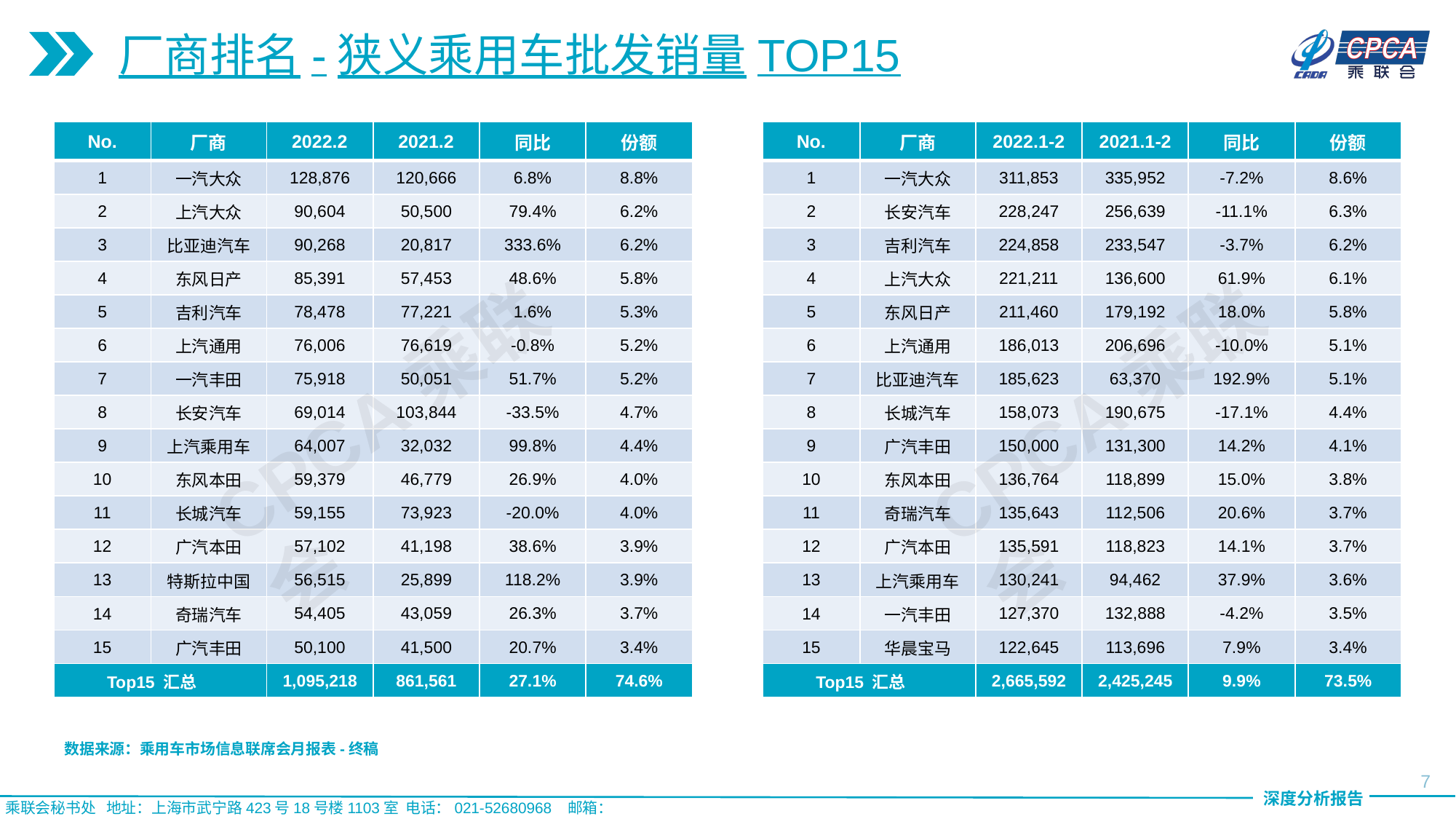

厂商排名-狭义乘用车批发销量TOP15
| No. | 厂商 | 2022.2 | 2021.2 | 同比 | 份额 |
| --- | --- | --- | --- | --- | --- |
| 1 | 一汽大众 | 128,876 | 120,666 | 6.8% | 8.8% |
| 2 | 上汽大众 | 90,604 | 50,500 | 79.4% | 6.2% |
| 3 | 比亚迪汽车 | 90,268 | 20,817 | 333.6% | 6.2% |
| 4 | 东风日产 | 85,391 | 57,453 | 48.6% | 5.8% |
| 5 | 吉利汽车 | 78,478 | 77,221 | 1.6% | 5.3% |
| 6 | 上汽通用 | 76,006 | 76,619 | -0.8% | 5.2% |
| 7 | 一汽丰田 | 75,918 | 50,051 | 51.7% | 5.2% |
| 8 | 长安汽车 | 69,014 | 103,844 | -33.5% | 4.7% |
| 9 | 上汽乘用车 | 64,007 | 32,032 | 99.8% | 4.4% |
| 10 | 东风本田 | 59,379 | 46,779 | 26.9% | 4.0% |
| 11 | 长城汽车 | 59,155 | 73,923 | -20.0% | 4.0% |
| 12 | 广汽本田 | 57,102 | 41,198 | 38.6% | 3.9% |
| 13 | 特斯拉中国 | 56,515 | 25,899 | 118.2% | 3.9% |
| 14 | 奇瑞汽车 | 54,405 | 43,059 | 26.3% | 3.7% |
| 15 | 广汽丰田 | 50,100 | 41,500 | 20.7% | 3.4% |
| Top15 汇总 |  | 1,095,218 | 861,561 | 27.1% | 74.6% |
| No. | 厂商 | 2022.1-2 | 2021.1-2 | 同比 | 份额 |
| --- | --- | --- | --- | --- | --- |
| 1 | 一汽大众 | 311,853 | 335,952 | -7.2% | 8.6% |
| 2 | 长安汽车 | 228,247 | 256,639 | -11.1% | 6.3% |
| 3 | 吉利汽车 | 224,858 | 233,547 | -3.7% | 6.2% |
| 4 | 上汽大众 | 221,211 | 136,600 | 61.9% | 6.1% |
| 5 | 东风日产 | 211,460 | 179,192 | 18.0% | 5.8% |
| 6 | 上汽通用 | 186,013 | 206,696 | -10.0% | 5.1% |
| 7 | 比亚迪汽车 | 185,623 | 63,370 | 192.9% | 5.1% |
| 8 | 长城汽车 | 158,073 | 190,675 | -17.1% | 4.4% |
| 9 | 广汽丰田 | 150,000 | 131,300 | 14.2% | 4.1% |
| 10 | 东风本田 | 136,764 | 118,899 | 15.0% | 3.8% |
| 11 | 奇瑞汽车 | 135,643 | 112,506 | 20.6% | 3.7% |
| 12 | 广汽本田 | 135,591 | 118,823 | 14.1% | 3.7% |
| 13 | 上汽乘用车 | 130,241 | 94,462 | 37.9% | 3.6% |
| 14 | 一汽丰田 | 127,370 | 132,888 | -4.2% | 3.5% |
| 15 | 华晨宝马 | 122,645 | 113,696 | 7.9% | 3.4% |
| Top15 汇总 |  | 2,665,592 | 2,425,245 | 9.9% | 73.5% |
CPCA乘联会
CPCA乘联会
数据来源：乘用车市场信息联席会月报表-终稿
7